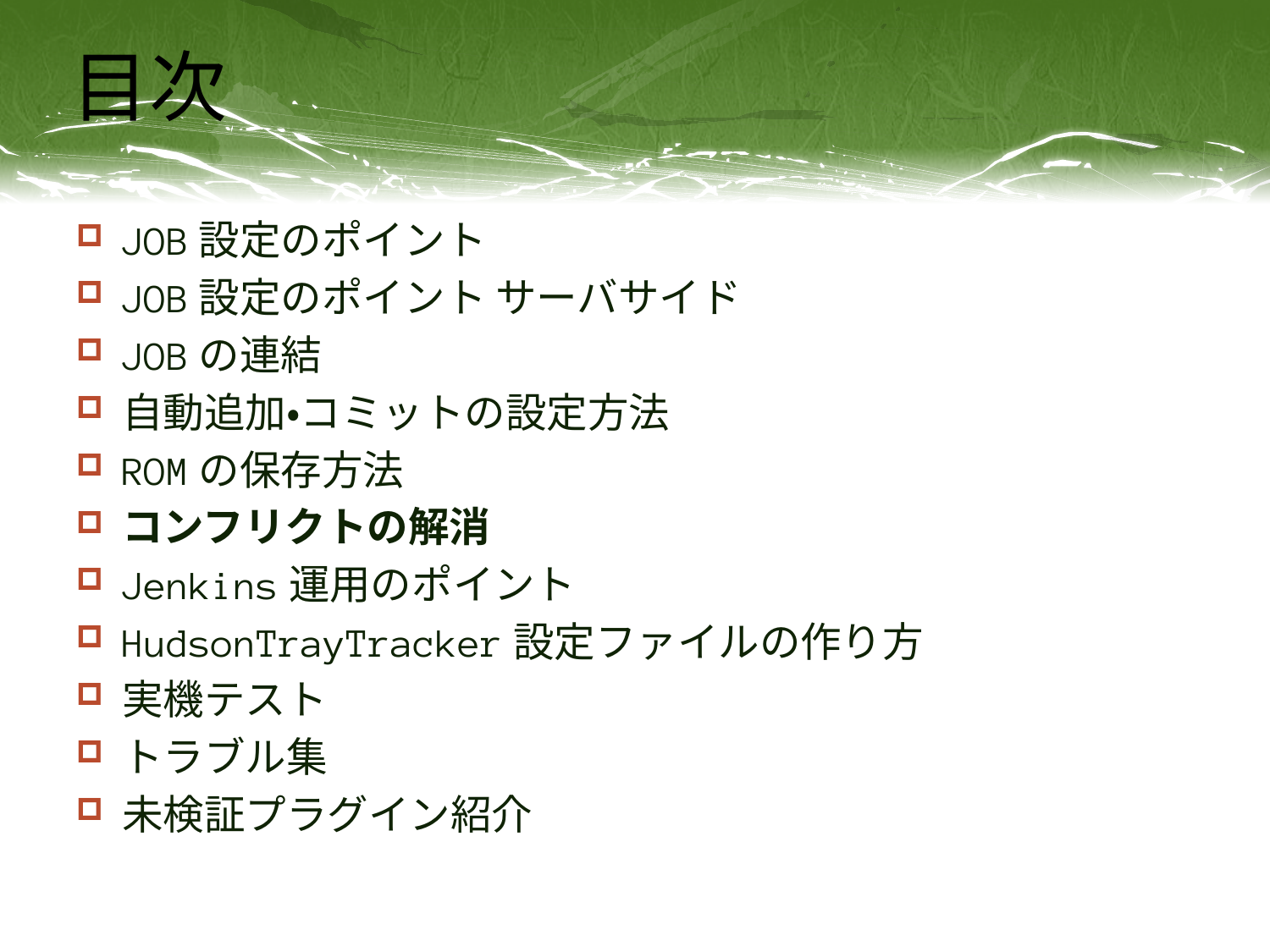

# 目次
JOB設定のポイント
JOB設定のポイント サーバサイド
JOBの連結
自動追加・コミットの設定方法
ROMの保存方法
コンフリクトの解消
Jenkins運用のポイント
HudsonTrayTracker設定ファイルの作り方
実機テスト
トラブル集
未検証プラグイン紹介